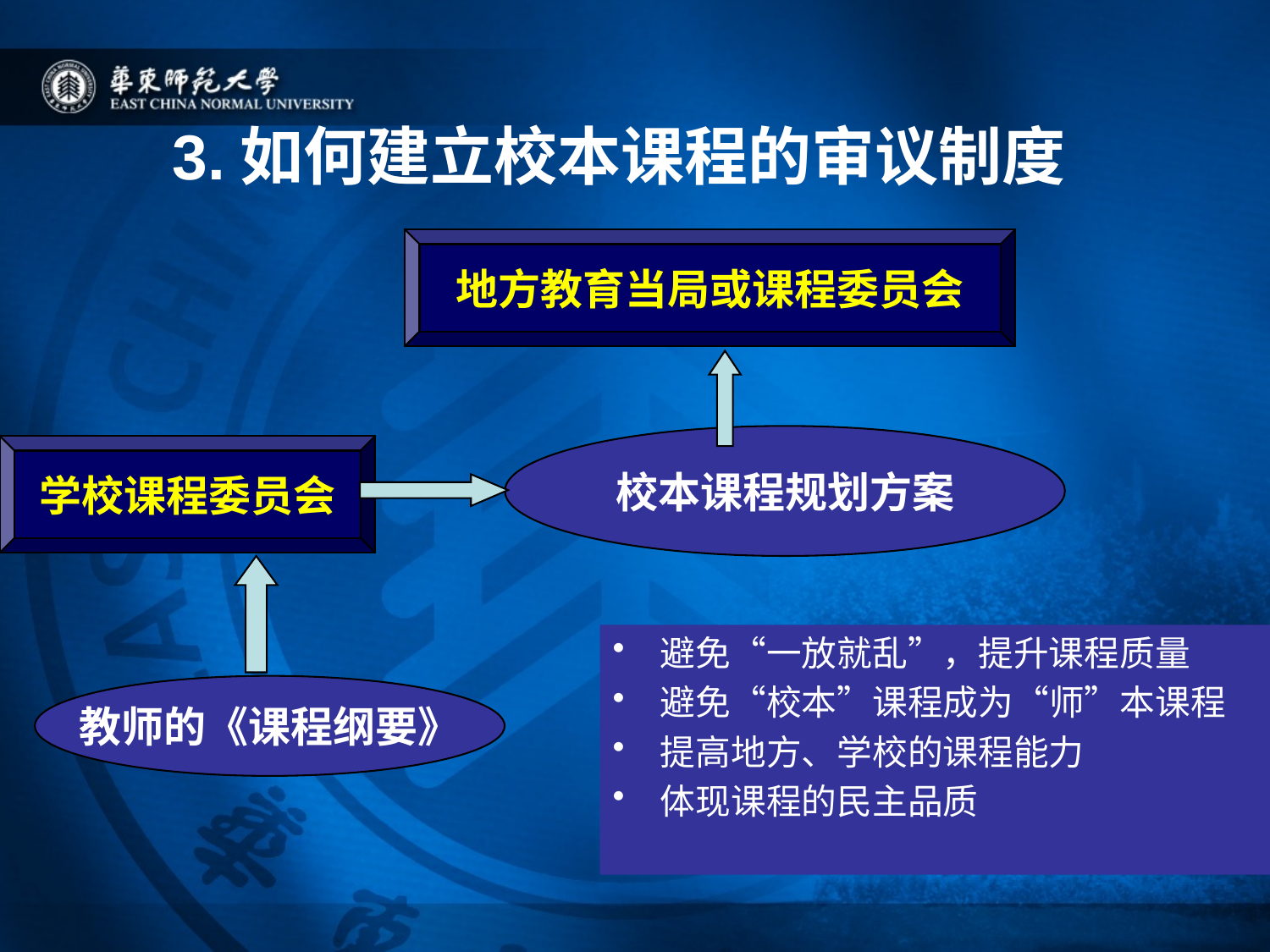

# 3.如何建立校本课程的审议制度
地方教育当局或课程委员会

校本课程规划方案
学校课程委员会

避免“一放就乱”，提升课程质量
避免“校本”课程成为“师”本课程
提高地方、学校的课程能力
体现课程的民主品质
教师的《课程纲要》